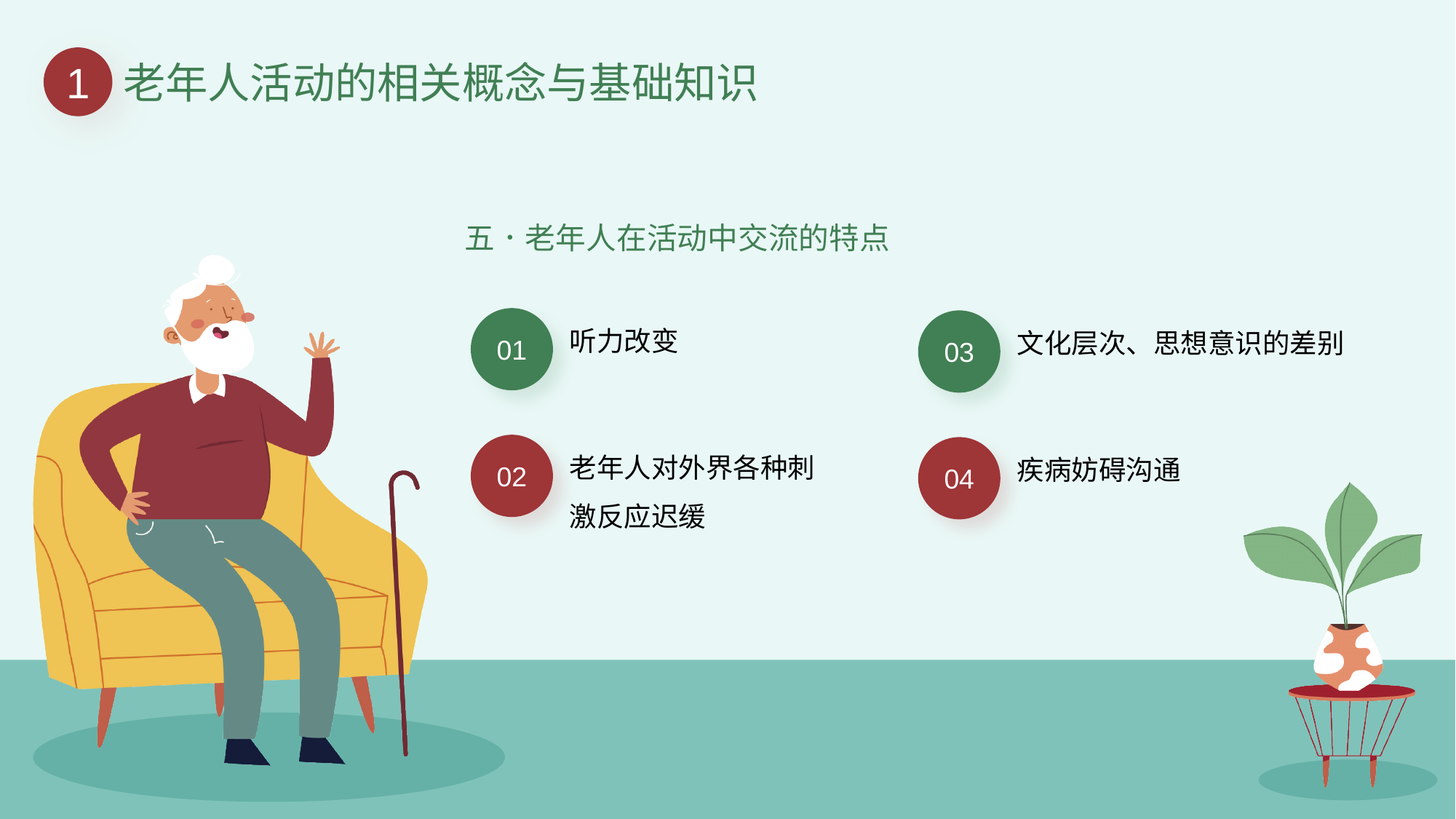

1
老年人活动的相关概念与基础知识

五．老年人在活动中交流的特点

听力改变
01
老年人对外界各种刺激反应迟缓
02
文化层次、思想意识的差别
03
疾病妨碍沟通
04